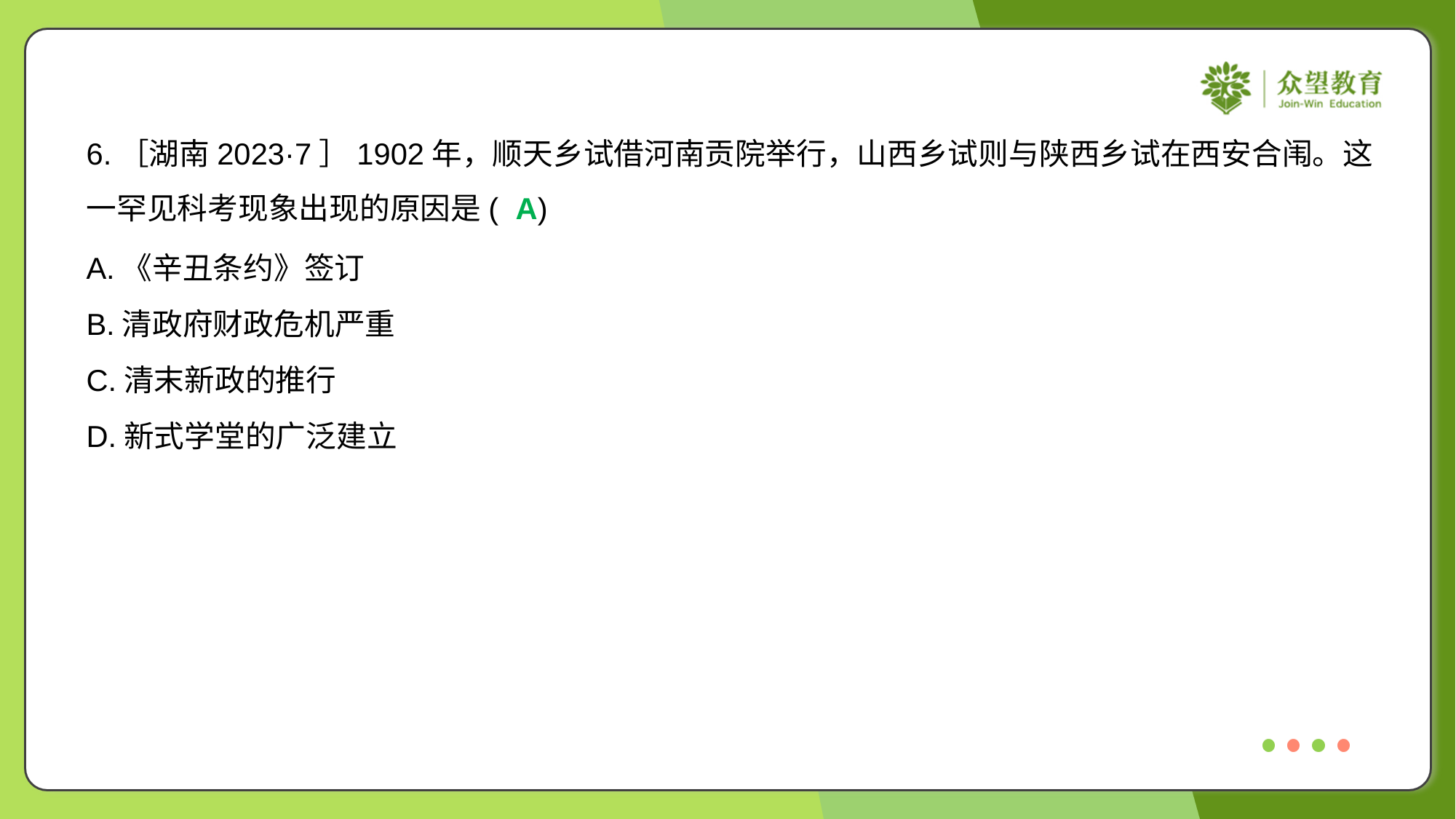

6.［湖南2023·7］1902年，顺天乡试借河南贡院举行，山西乡试则与陕西乡试在西安合闱。这
一罕见科考现象出现的原因是(     )
A
A.《辛丑条约》签订
B.清政府财政危机严重
C.清末新政的推行
D.新式学堂的广泛建立